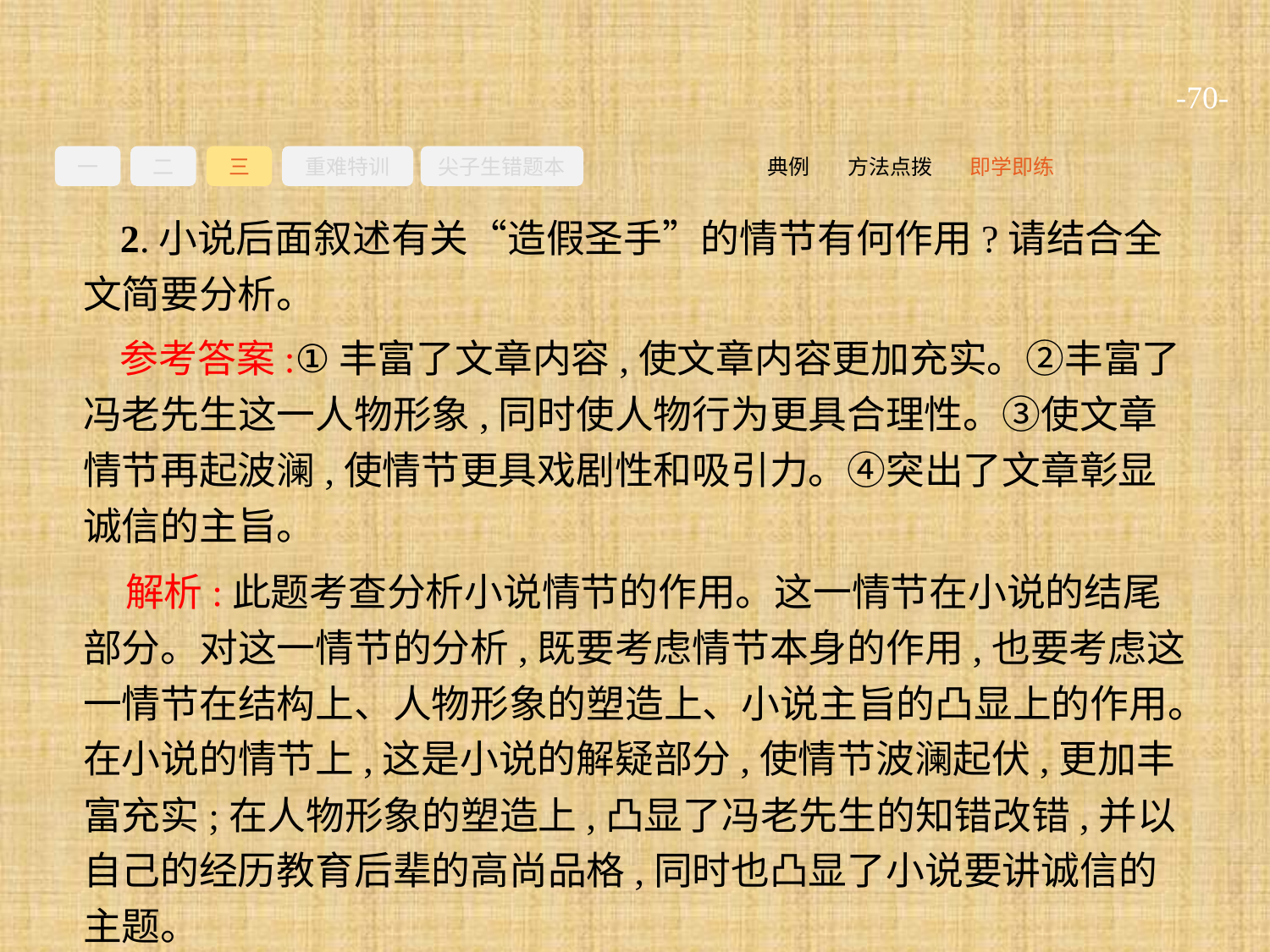

-70-
一
二
三
重难特训
尖子生错题本
即学即练
方法点拨
典例
2.小说后面叙述有关“造假圣手”的情节有何作用?请结合全文简要分析。
参考答案:①丰富了文章内容,使文章内容更加充实。②丰富了冯老先生这一人物形象,同时使人物行为更具合理性。③使文章情节再起波澜,使情节更具戏剧性和吸引力。④突出了文章彰显诚信的主旨。
解析:此题考查分析小说情节的作用。这一情节在小说的结尾部分。对这一情节的分析,既要考虑情节本身的作用,也要考虑这一情节在结构上、人物形象的塑造上、小说主旨的凸显上的作用。在小说的情节上,这是小说的解疑部分,使情节波澜起伏,更加丰富充实;在人物形象的塑造上,凸显了冯老先生的知错改错,并以自己的经历教育后辈的高尚品格,同时也凸显了小说要讲诚信的主题。